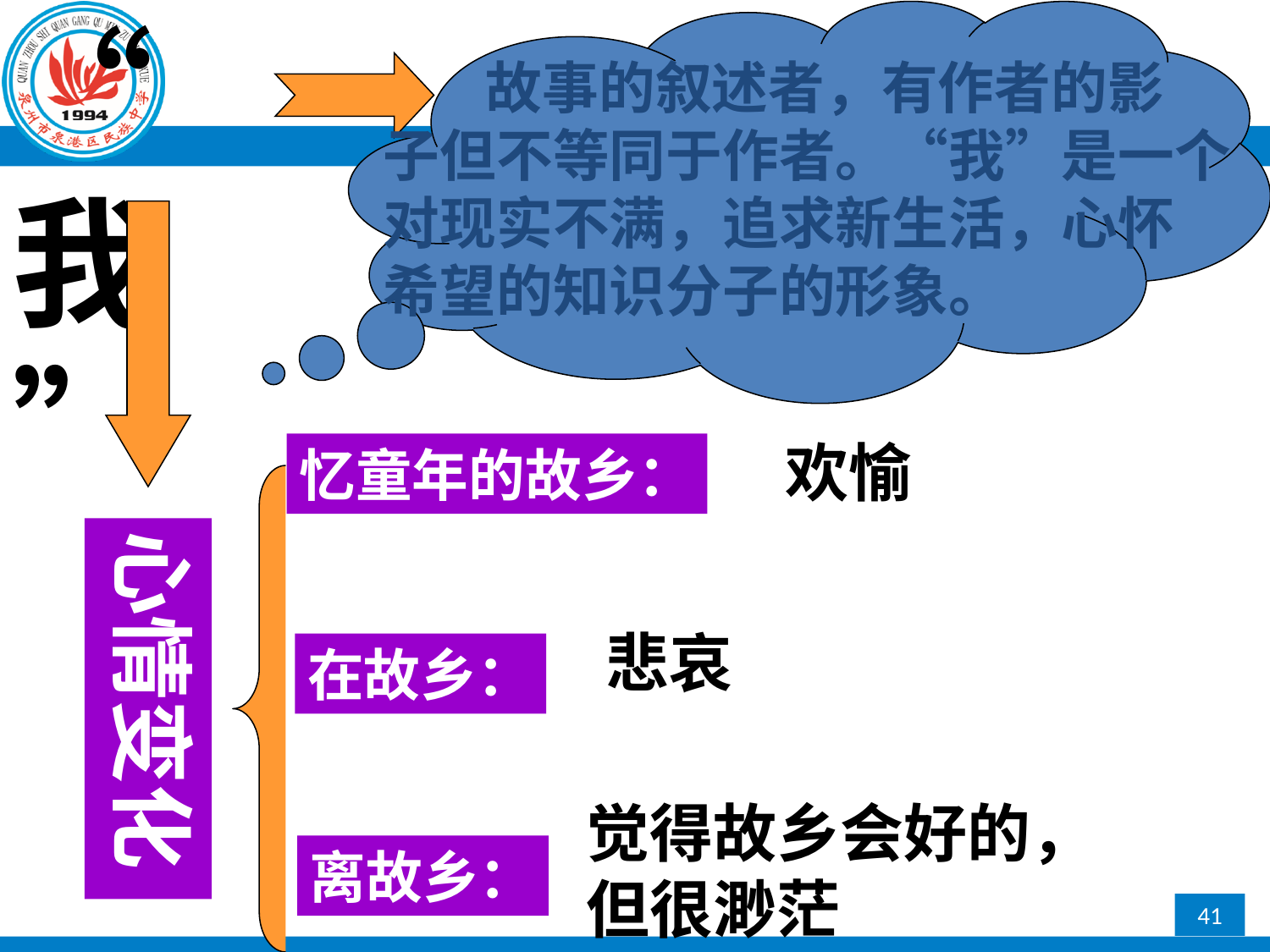

“我”

       故事的叙述者，有作者的影
子但不等同于作者。“我”是一个
对现实不满，追求新生活，心怀
希望的知识分子的形象。

欢愉
忆童年的故乡：

心情变化
悲哀
在故乡：
觉得故乡会好的，
但很渺茫
离故乡：